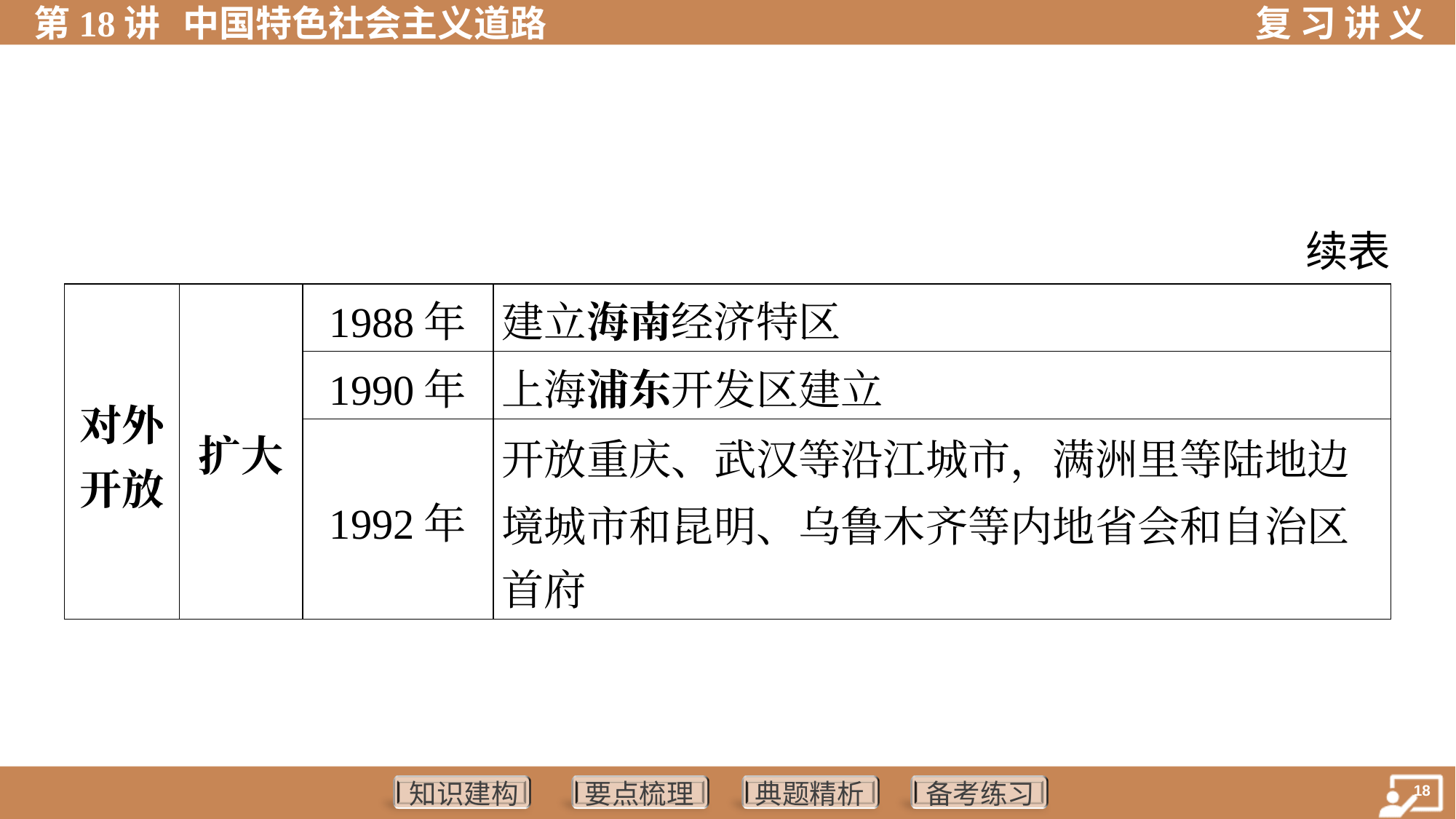

续表
| 对外 开放 | 扩大 | 1988年 | 建立海南经济特区 |  |  |
| --- | --- | --- | --- | --- | --- |
|  |  | 1990年 | 上海浦东开发区建立 |  |  |
|  |  | 1992年 | 开放重庆、武汉等沿江城市，满洲里等陆地边 境城市和昆明、乌鲁木齐等内地省会和自治区 首府 |  |  |